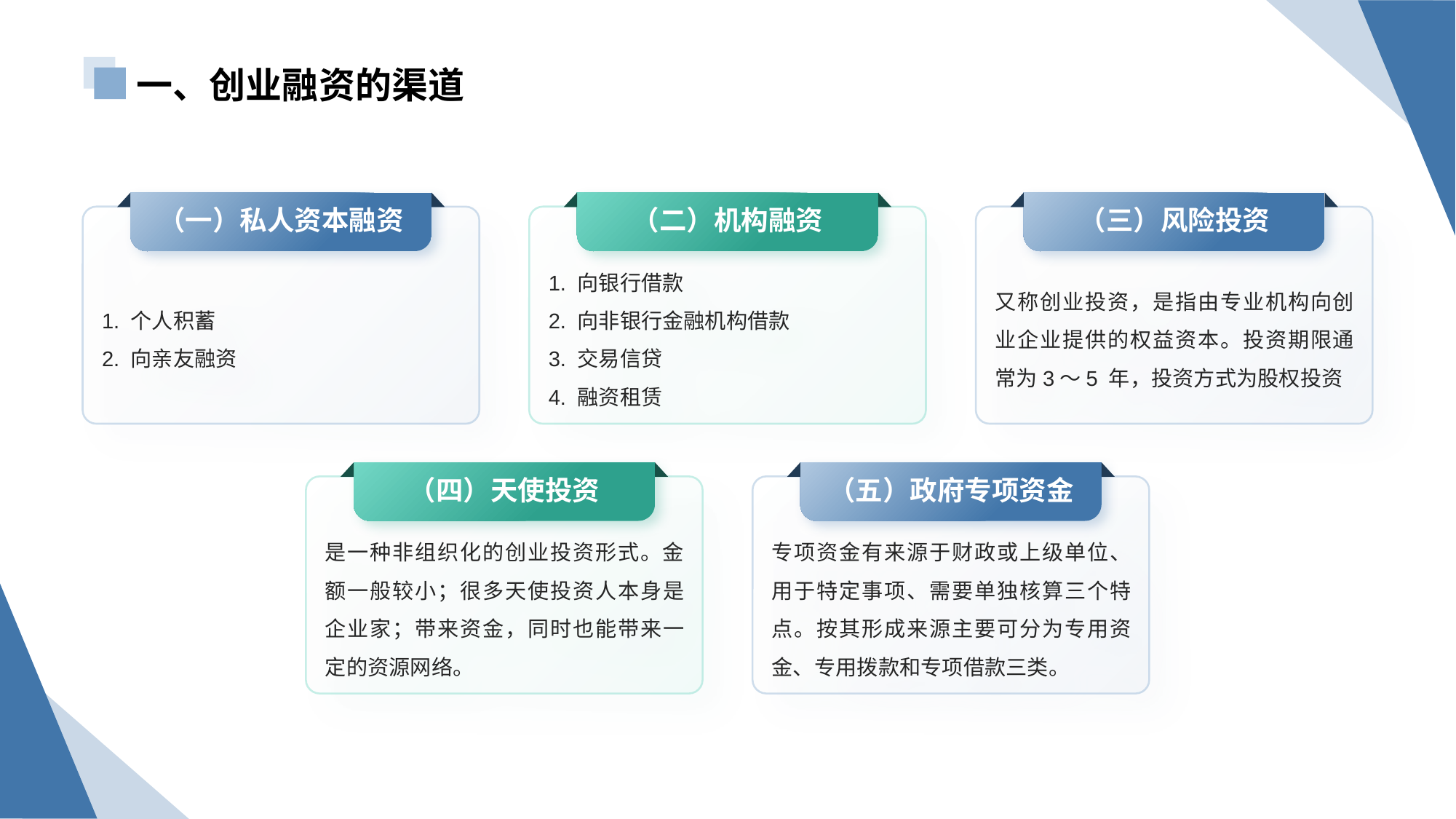

一、创业融资的渠道

（一）私人资本融资

（二）机构融资

（三）风险投资

1. 个人积蓄
2. 向亲友融资
1. 向银行借款
2. 向非银行金融机构借款
3. 交易信贷
4. 融资租赁
又称创业投资，是指由专业机构向创业企业提供的权益资本。投资期限通常为3～5 年，投资方式为股权投资

（四）天使投资

（五）政府专项资金

是一种非组织化的创业投资形式。金额一般较小；很多天使投资人本身是企业家；带来资金，同时也能带来一定的资源网络。
专项资金有来源于财政或上级单位、用于特定事项、需要单独核算三个特点。按其形成来源主要可分为专用资金、专用拨款和专项借款三类。